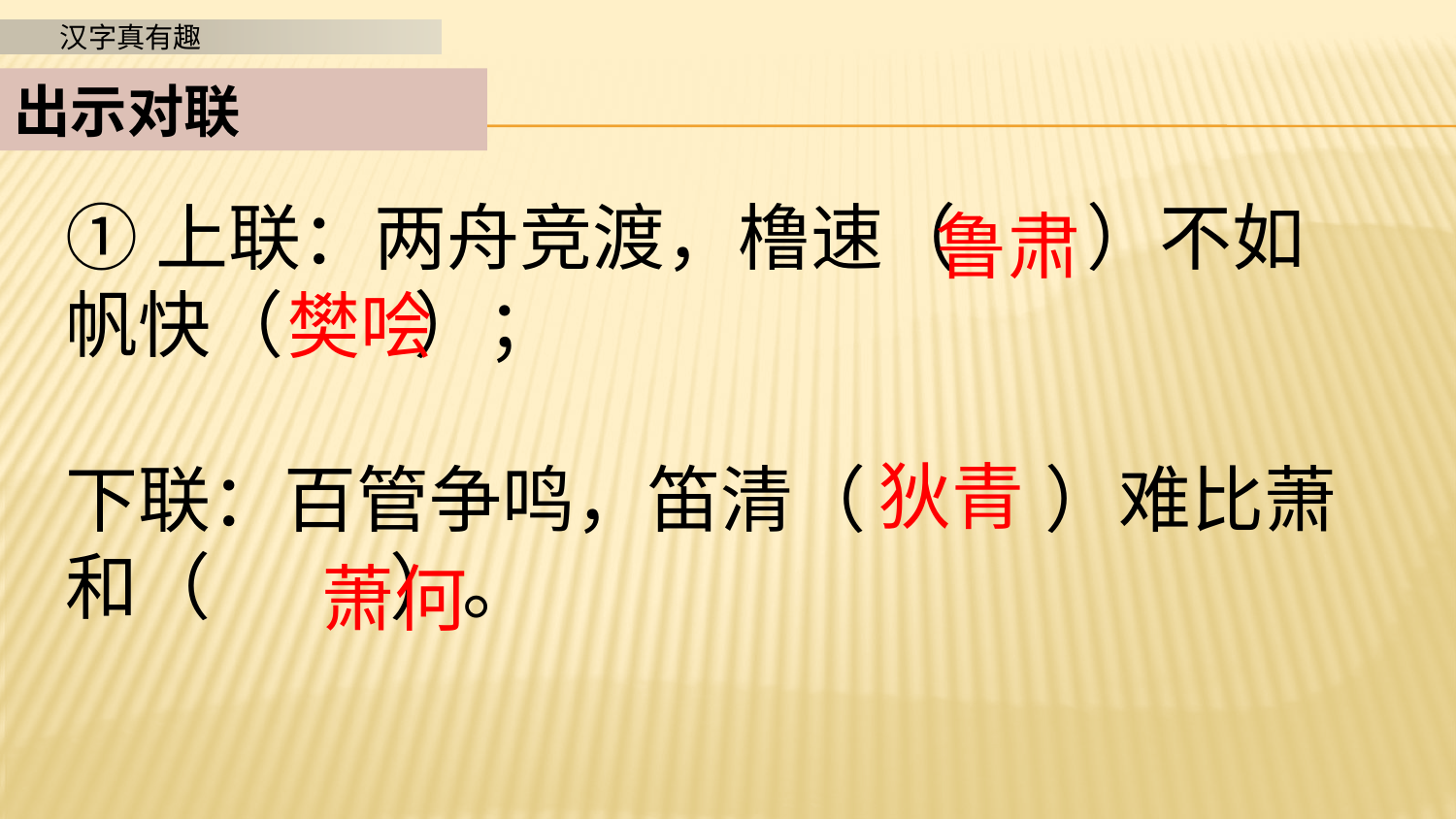

出示对联
①上联：两舟竞渡，橹速（        ）不如帆快（        ）；

下联：百管争鸣，笛清（           ）难比萧和（           ）。
鲁肃
樊哙
狄青
萧何